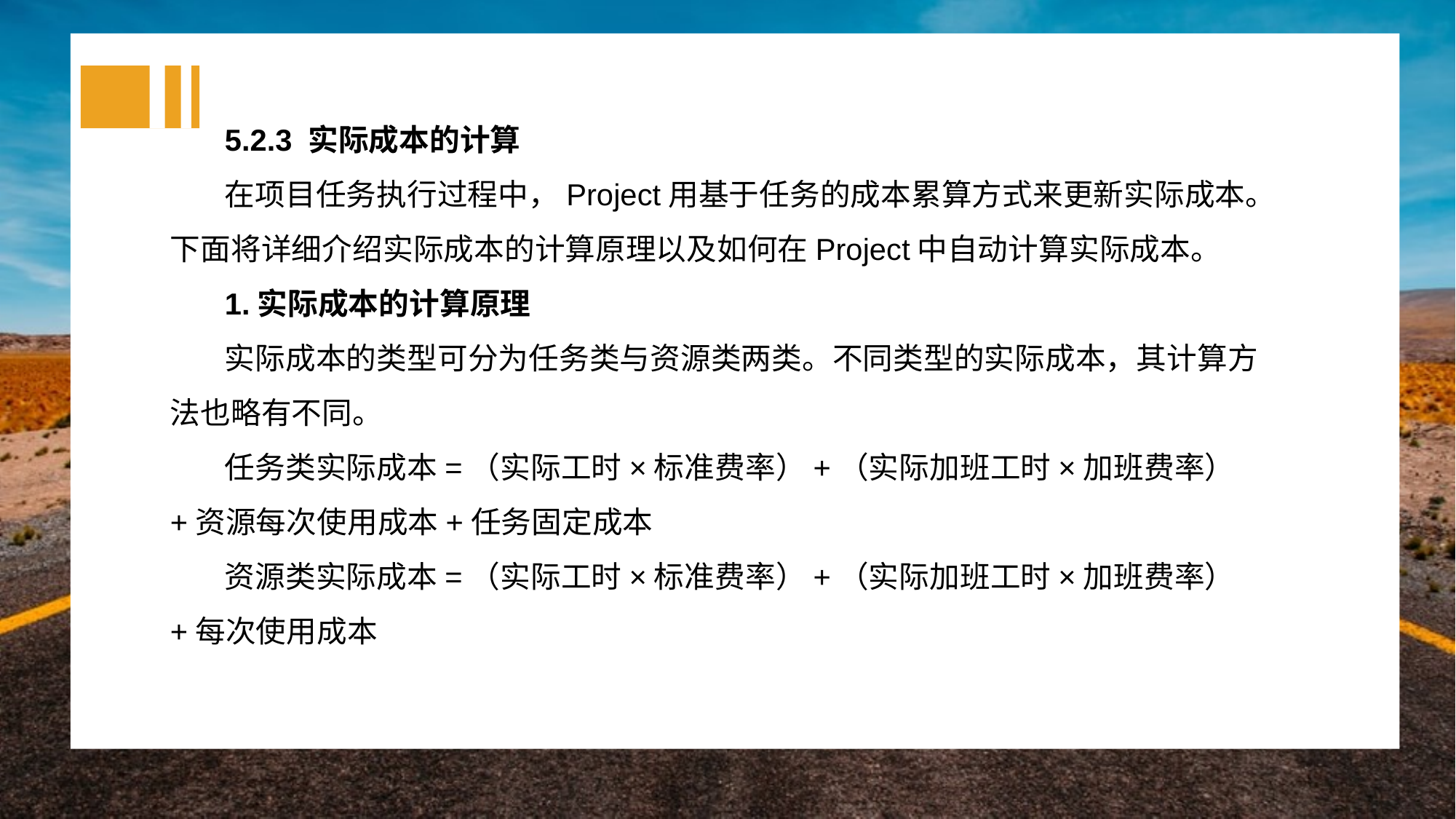

5.2.3 实际成本的计算
在项目任务执行过程中，Project用基于任务的成本累算方式来更新实际成本。下面将详细介绍实际成本的计算原理以及如何在Project中自动计算实际成本。
1.实际成本的计算原理
实际成本的类型可分为任务类与资源类两类。不同类型的实际成本，其计算方法也略有不同。
任务类实际成本=（实际工时×标准费率）+（实际加班工时×加班费率）+资源每次使用成本+任务固定成本
资源类实际成本=（实际工时×标准费率）+（实际加班工时×加班费率）+每次使用成本